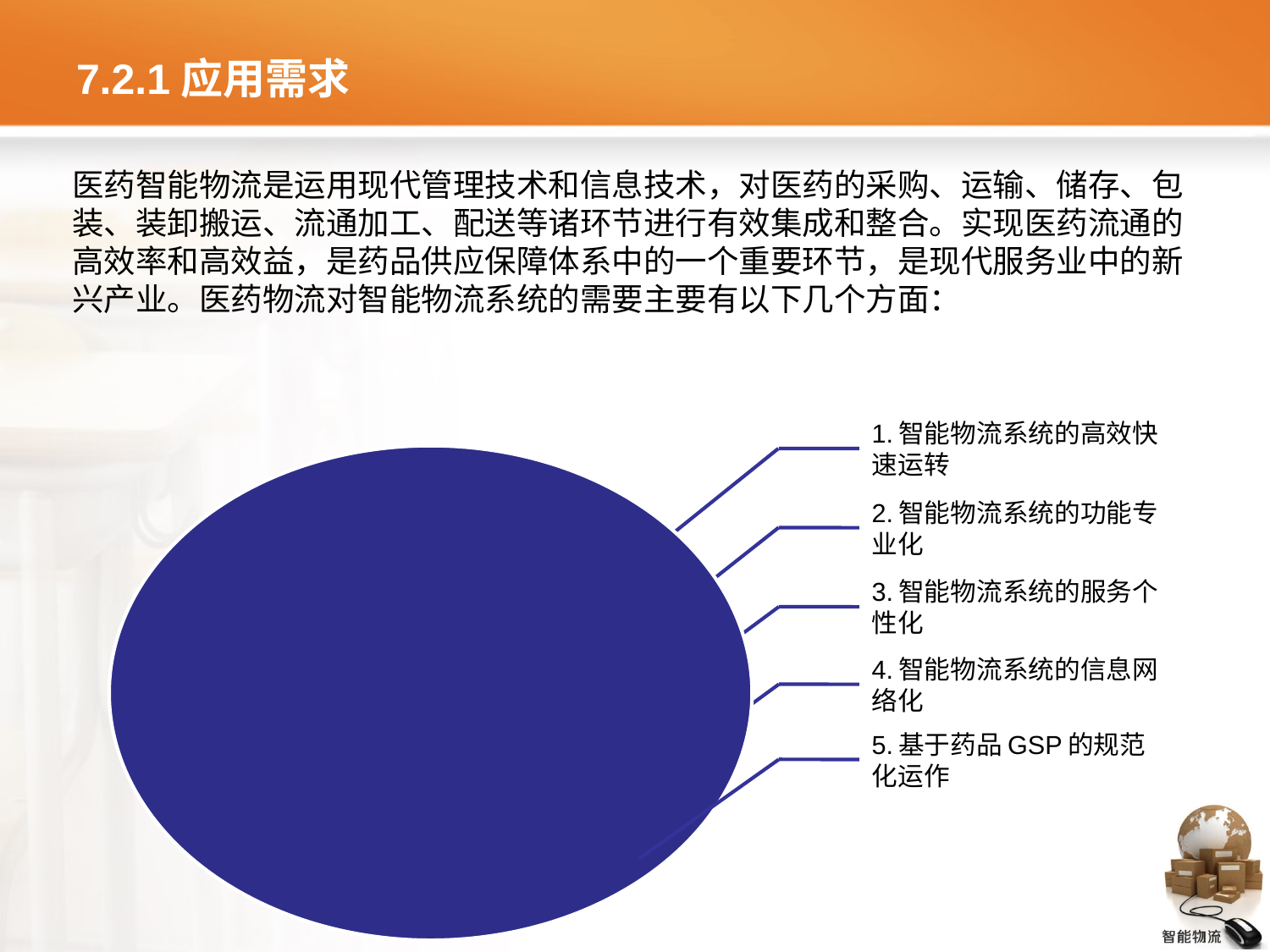

# 7.2.1应用需求
医药智能物流是运用现代管理技术和信息技术，对医药的采购、运输、储存、包装、装卸搬运、流通加工、配送等诸环节进行有效集成和整合。实现医药流通的高效率和高效益，是药品供应保障体系中的一个重要环节，是现代服务业中的新兴产业。医药物流对智能物流系统的需要主要有以下几个方面：

1.智能物流系统的高效快速运转
2.智能物流系统的功能专业化
3.智能物流系统的服务个性化
4.智能物流系统的信息网络化
5.基于药品GSP的规范化运作